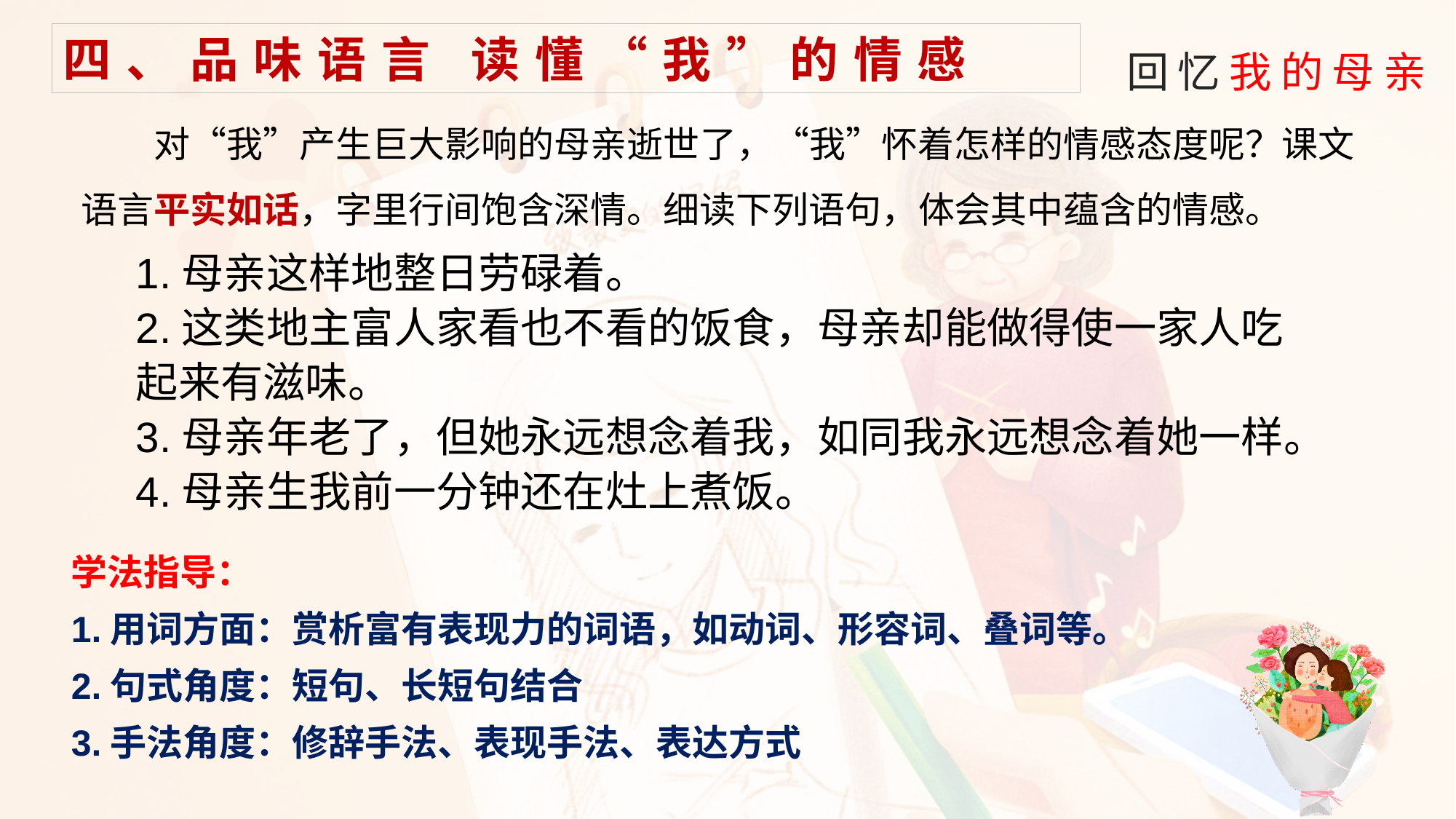

四、品味语言 读懂“我”的情感
对“我”产生巨大影响的母亲逝世了，“我”怀着怎样的情感态度呢？课文语言平实如话，字里行间饱含深情。细读下列语句，体会其中蕴含的情感。
1.母亲这样地整日劳碌着。
2.这类地主富人家看也不看的饭食，母亲却能做得使一家人吃起来有滋味。
3.母亲年老了，但她永远想念着我，如同我永远想念着她一样。
4.母亲生我前一分钟还在灶上煮饭。
学法指导：
1.用词方面：赏析富有表现力的词语，如动词、形容词、叠词等。
2.句式角度：短句、长短句结合
3.手法角度：修辞手法、表现手法、表达方式